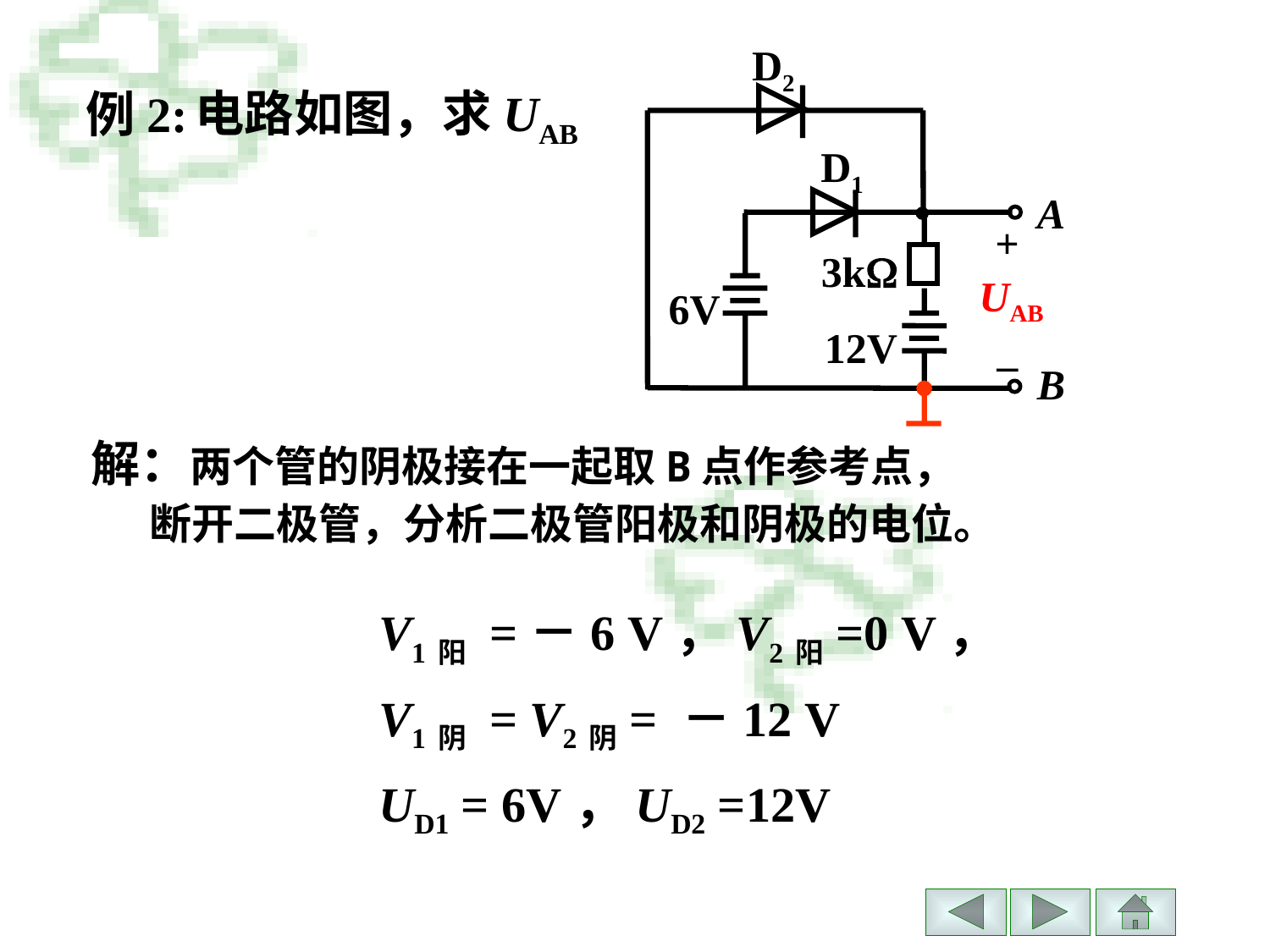

D2

D1
A

+

3kΩ

UAB
6V

12V

–

B

例2:
电路如图，求UAB

解：两个管的阴极接在一起取B点作参考点，
     断开二极管，分析二极管阳极和阴极的电位。
V1阳 =－6 V，V2阳=0 V，
V1阴 = V2阴= －12 V
UD1 = 6V，UD2 =12V